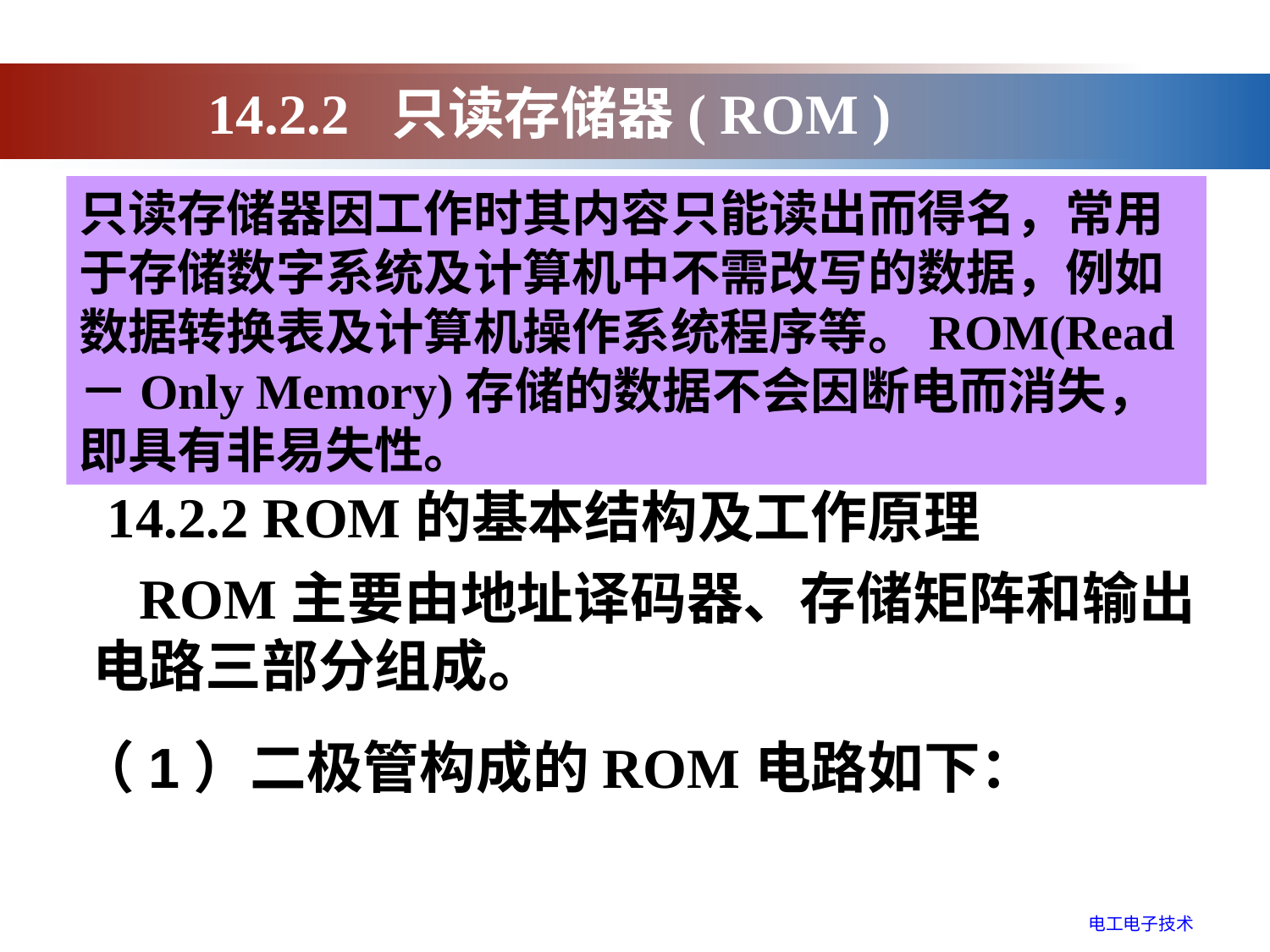

14.2.2  只读存储器( ROM )
只读存储器因工作时其内容只能读出而得名，常用于存储数字系统及计算机中不需改写的数据，例如数据转换表及计算机操作系统程序等。ROM(Read－Only Memory)存储的数据不会因断电而消失，即具有非易失性。

14.2.2 ROM的基本结构及工作原理
   ROM主要由地址译码器、存储矩阵和输出电路三部分组成。
（1）二极管构成的ROM电路如下：
电工电子技术